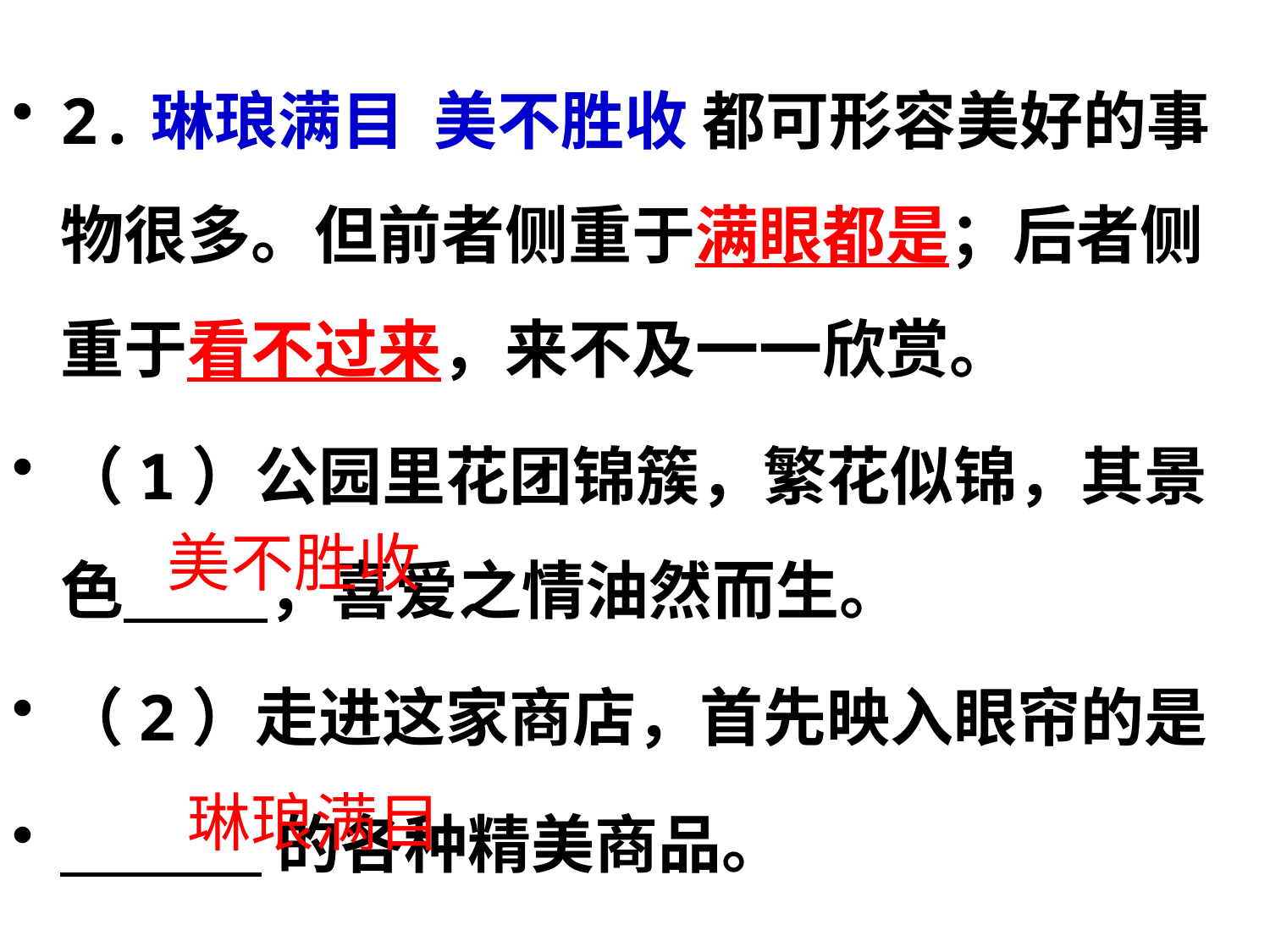

2.琳琅满目  美不胜收 都可形容美好的事物很多。但前者侧重于满眼都是；后者侧重于看不过来，来不及一一欣赏。
（1）公园里花团锦簇，繁花似锦，其景色          ，喜爱之情油然而生。
（2）走进这家商店，首先映入眼帘的是
              的各种精美商品。

美不胜收
琳琅满目